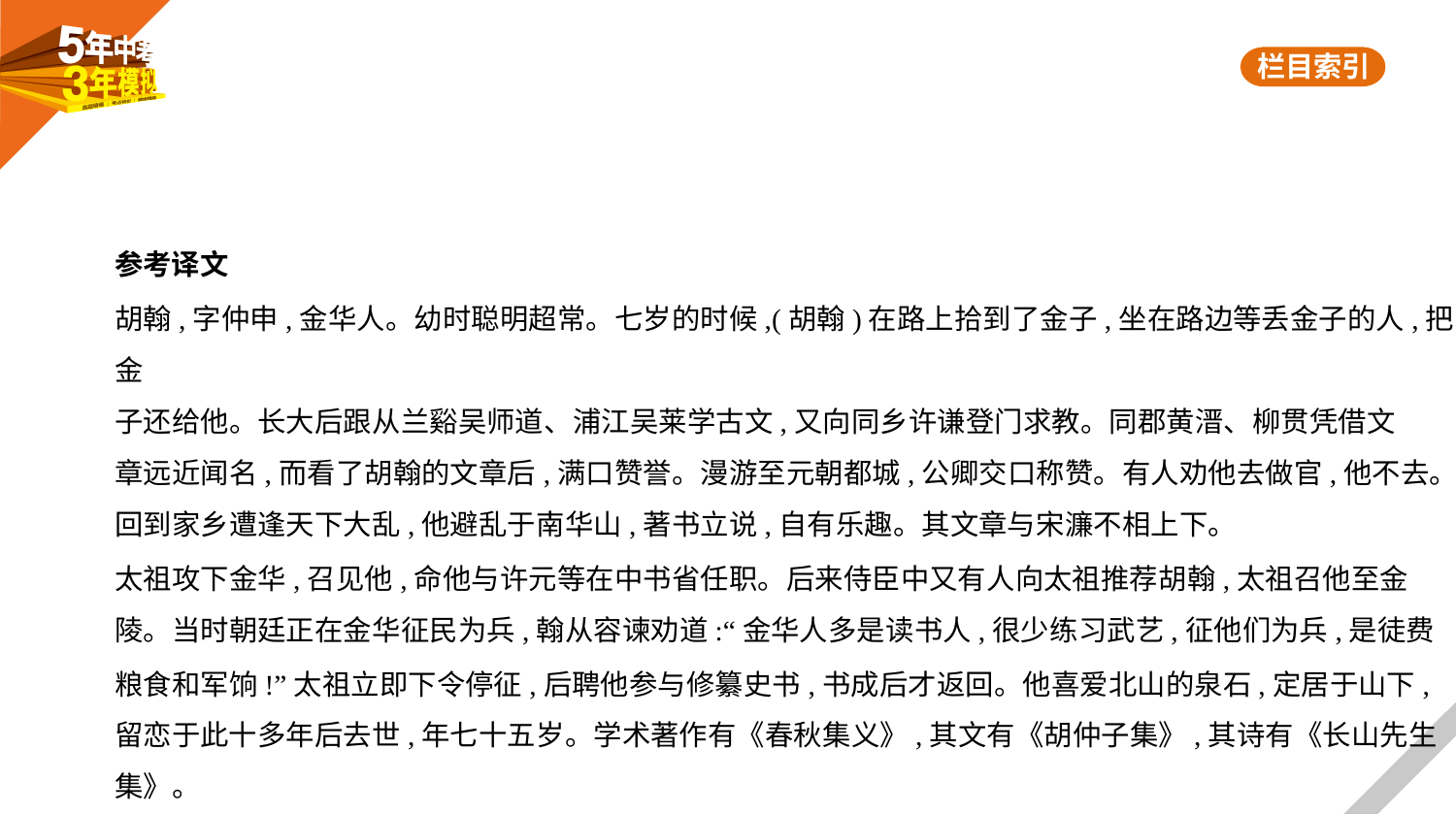

参考译文
胡翰,字仲申,金华人。幼时聪明超常。七岁的时候,(胡翰)在路上拾到了金子,坐在路边等丢金子的人,把金
子还给他。长大后跟从兰谿吴师道、浦江吴莱学古文,又向同乡许谦登门求教。同郡黄溍、柳贯凭借文
章远近闻名,而看了胡翰的文章后,满口赞誉。漫游至元朝都城,公卿交口称赞。有人劝他去做官,他不去。
回到家乡遭逢天下大乱,他避乱于南华山,著书立说,自有乐趣。其文章与宋濂不相上下。
太祖攻下金华,召见他,命他与许元等在中书省任职。后来侍臣中又有人向太祖推荐胡翰,太祖召他至金
陵。当时朝廷正在金华征民为兵,翰从容谏劝道:“金华人多是读书人,很少练习武艺,征他们为兵,是徒费
粮食和军饷!”太祖立即下令停征,后聘他参与修纂史书,书成后才返回。他喜爱北山的泉石,定居于山下,
留恋于此十多年后去世,年七十五岁。学术著作有《春秋集义》,其文有《胡仲子集》,其诗有《长山先生
集》。